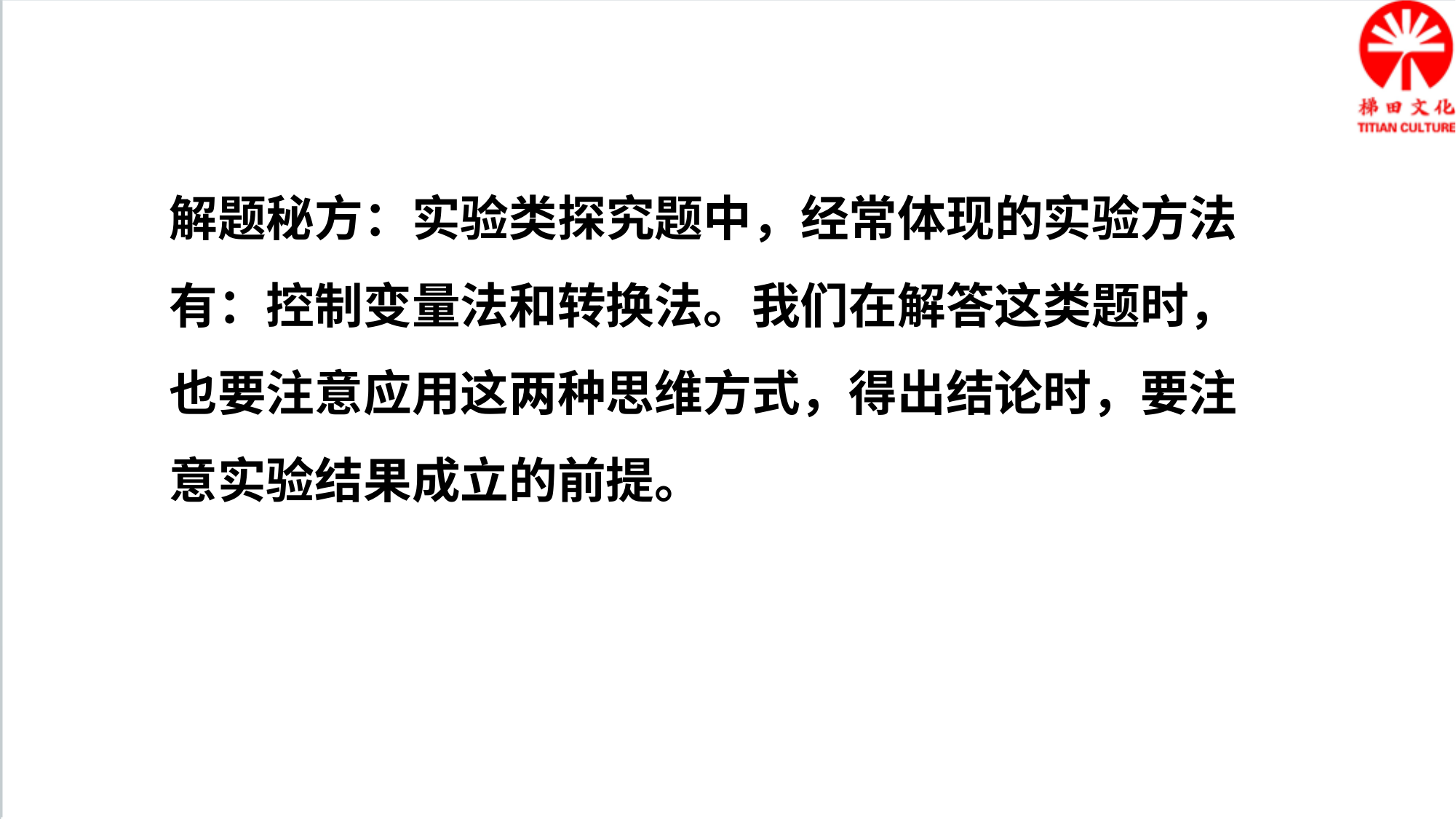

解题秘方：实验类探究题中，经常体现的实验方法有：控制变量法和转换法。我们在解答这类题时，也要注意应用这两种思维方式，得出结论时，要注意实验结果成立的前提。